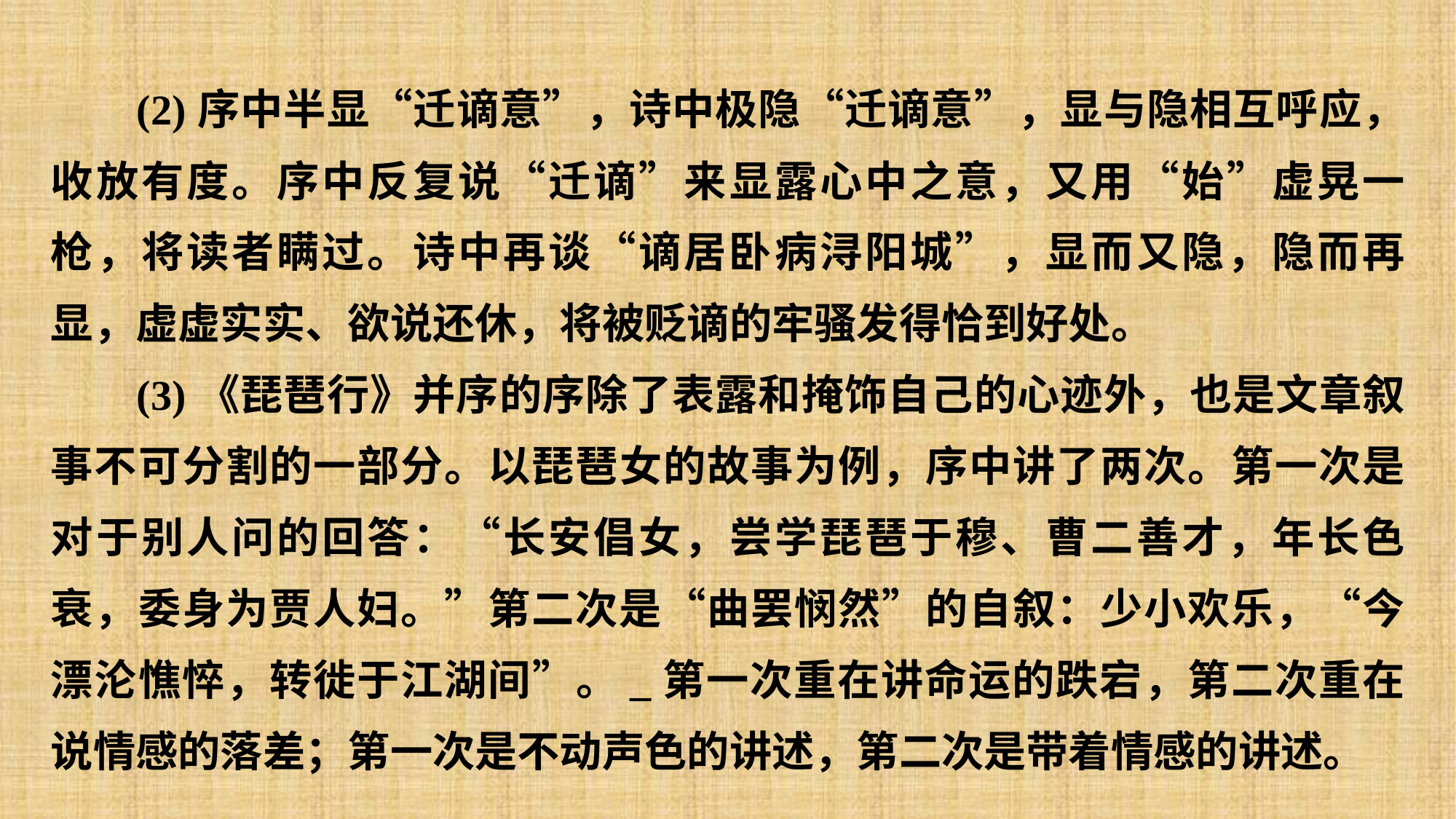

(2)序中半显“迁谪意”，诗中极隐“迁谪意”，显与隐相互呼应，收放有度。序中反复说“迁谪”来显露心中之意，又用“始”虚晃一枪，将读者瞒过。诗中再谈“谪居卧病浔阳城”，显而又隐，隐而再显，虚虚实实、欲说还休，将被贬谪的牢骚发得恰到好处。
(3)《琵琶行》并序的序除了表露和掩饰自己的心迹外，也是文章叙事不可分割的一部分。以琵琶女的故事为例，序中讲了两次。第一次是对于别人问的回答：“长安倡女，尝学琵琶于穆、曹二善才，年长色衰，委身为贾人妇。”第二次是“曲罢悯然”的自叙：少小欢乐，“今漂沦憔悴，转徙于江湖间”。_第一次重在讲命运的跌宕，第二次重在说情感的落差；第一次是不动声色的讲述，第二次是带着情感的讲述。